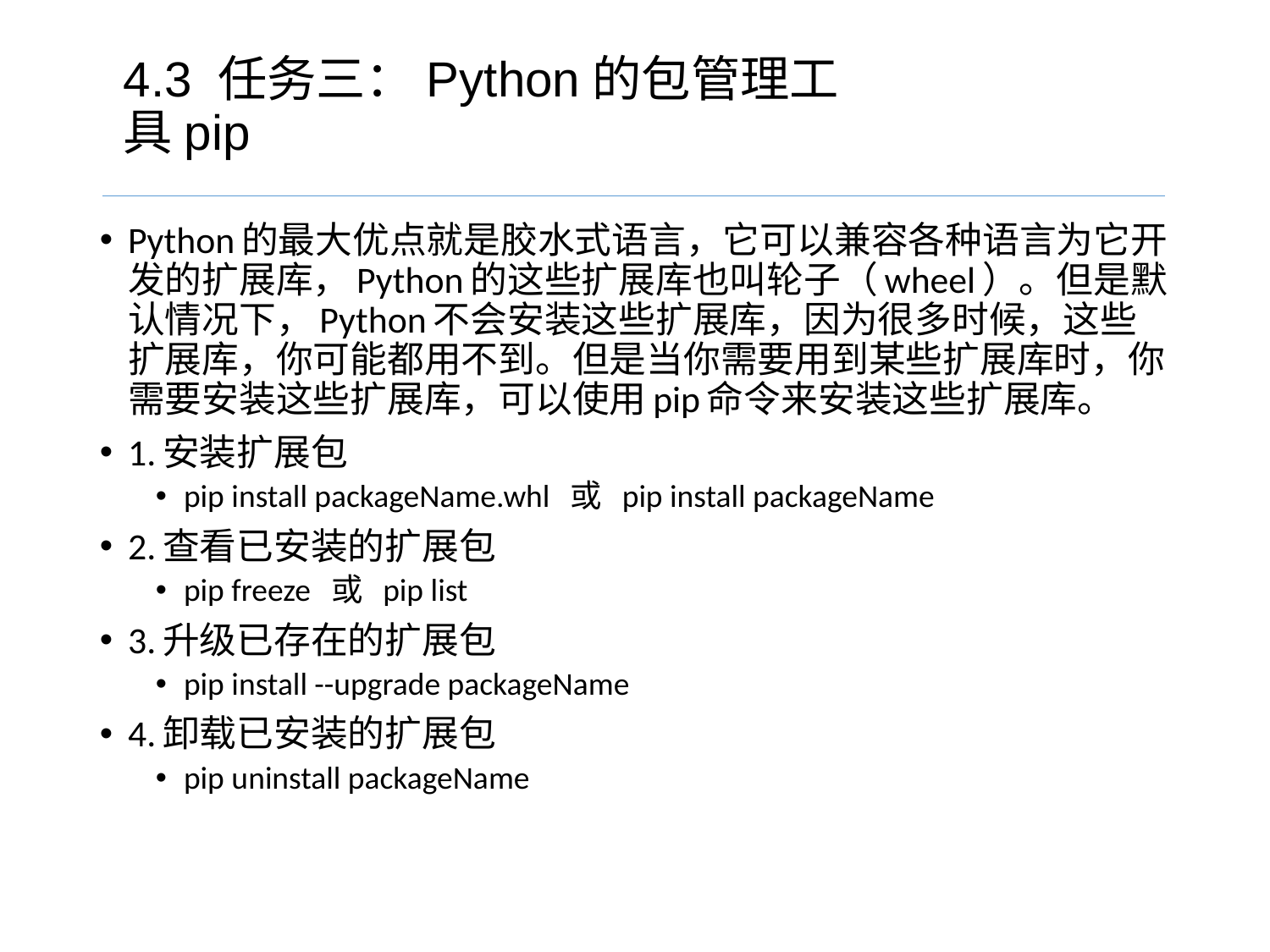

# 4.3 任务三：Python的包管理工具pip
Python的最大优点就是胶水式语言，它可以兼容各种语言为它开发的扩展库，Python的这些扩展库也叫轮子（wheel）。但是默认情况下，Python不会安装这些扩展库，因为很多时候，这些扩展库，你可能都用不到。但是当你需要用到某些扩展库时，你需要安装这些扩展库，可以使用pip命令来安装这些扩展库。
1.安装扩展包
pip install packageName.whl  或  pip install packageName
2.查看已安装的扩展包
pip freeze  或  pip list
3.升级已存在的扩展包
pip install --upgrade packageName
4.卸载已安装的扩展包
pip uninstall packageName